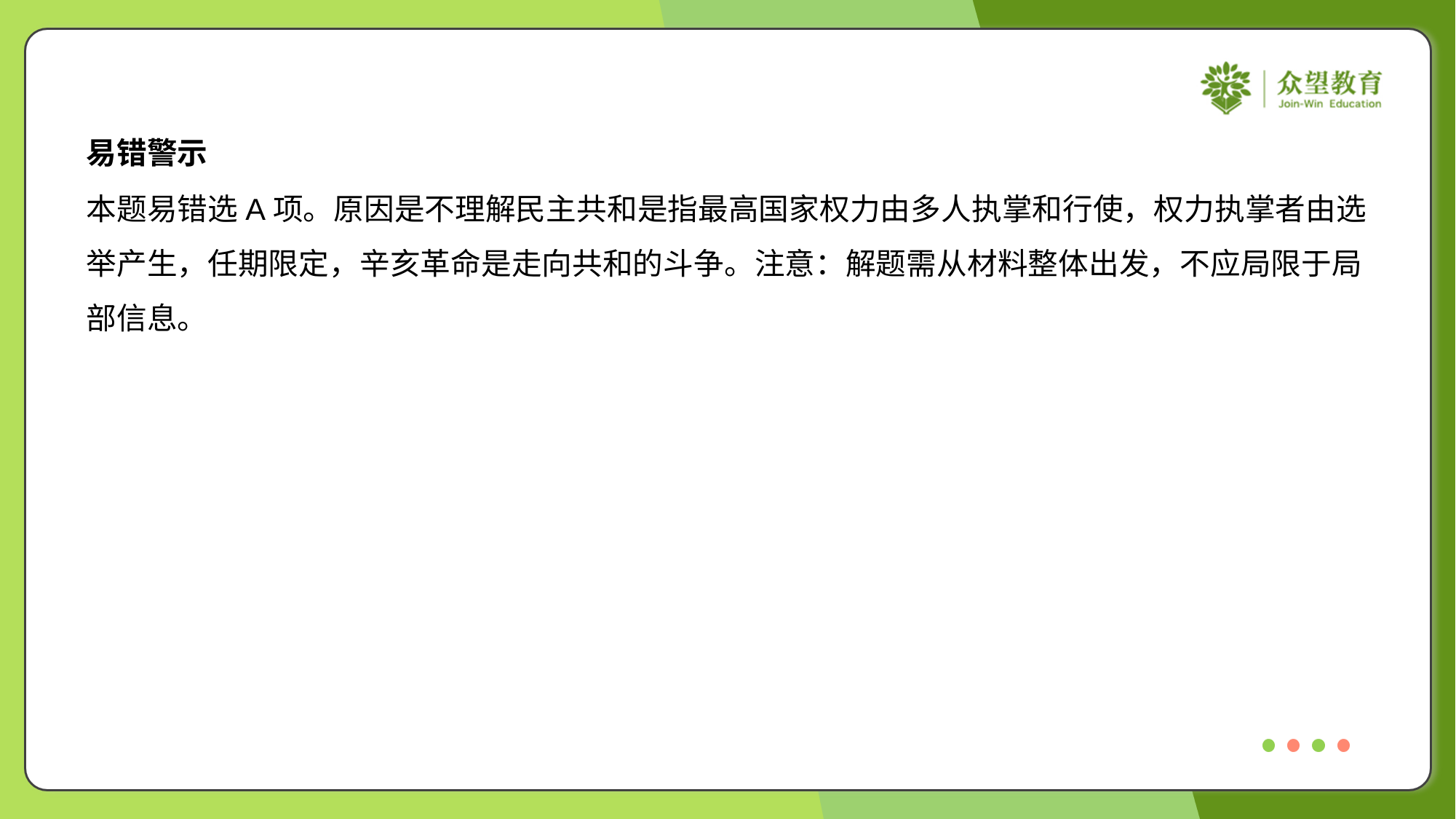

易错警示
本题易错选A项。原因是不理解民主共和是指最高国家权力由多人执掌和行使，权力执掌者由选
举产生，任期限定，辛亥革命是走向共和的斗争。注意：解题需从材料整体出发，不应局限于局
部信息。